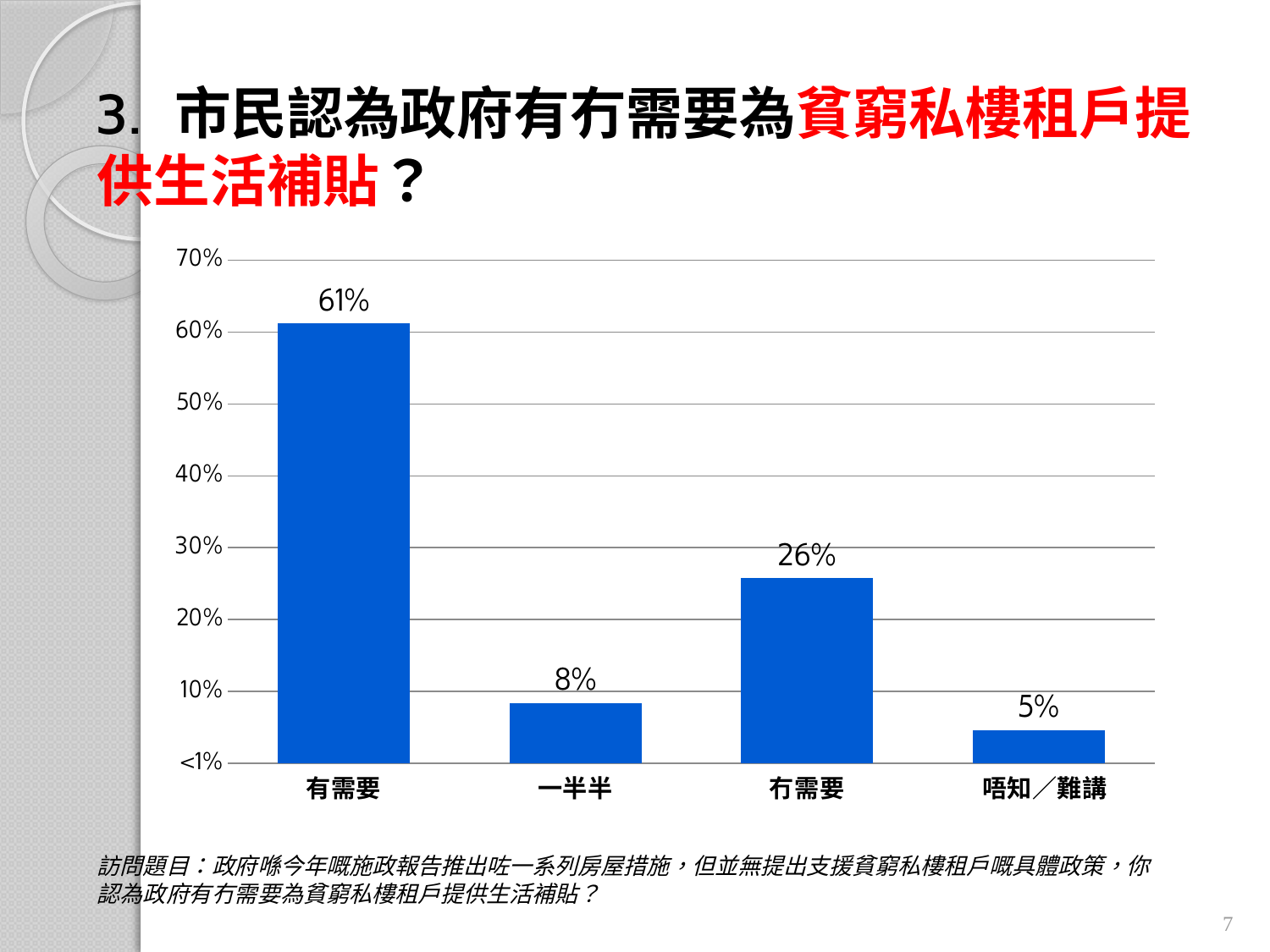

# 3. 市民認為政府有冇需要為貧窮私樓租戶提供生活補貼？

### Chart

| Category | 欄1 |
|---|---|
| 有需要 | 0.611837082905032 |
| 一半半 | 0.08401635280930261 |
| 冇需要 | 0.2576571238394541 |
|  唔知／難講 | 0.0464894404462116 |
訪問題目：政府喺今年嘅施政報告推出咗一系列房屋措施，但並無提出支援貧窮私樓租戶嘅具體政策，你認為政府有冇需要為貧窮私樓租戶提供生活補貼？
7